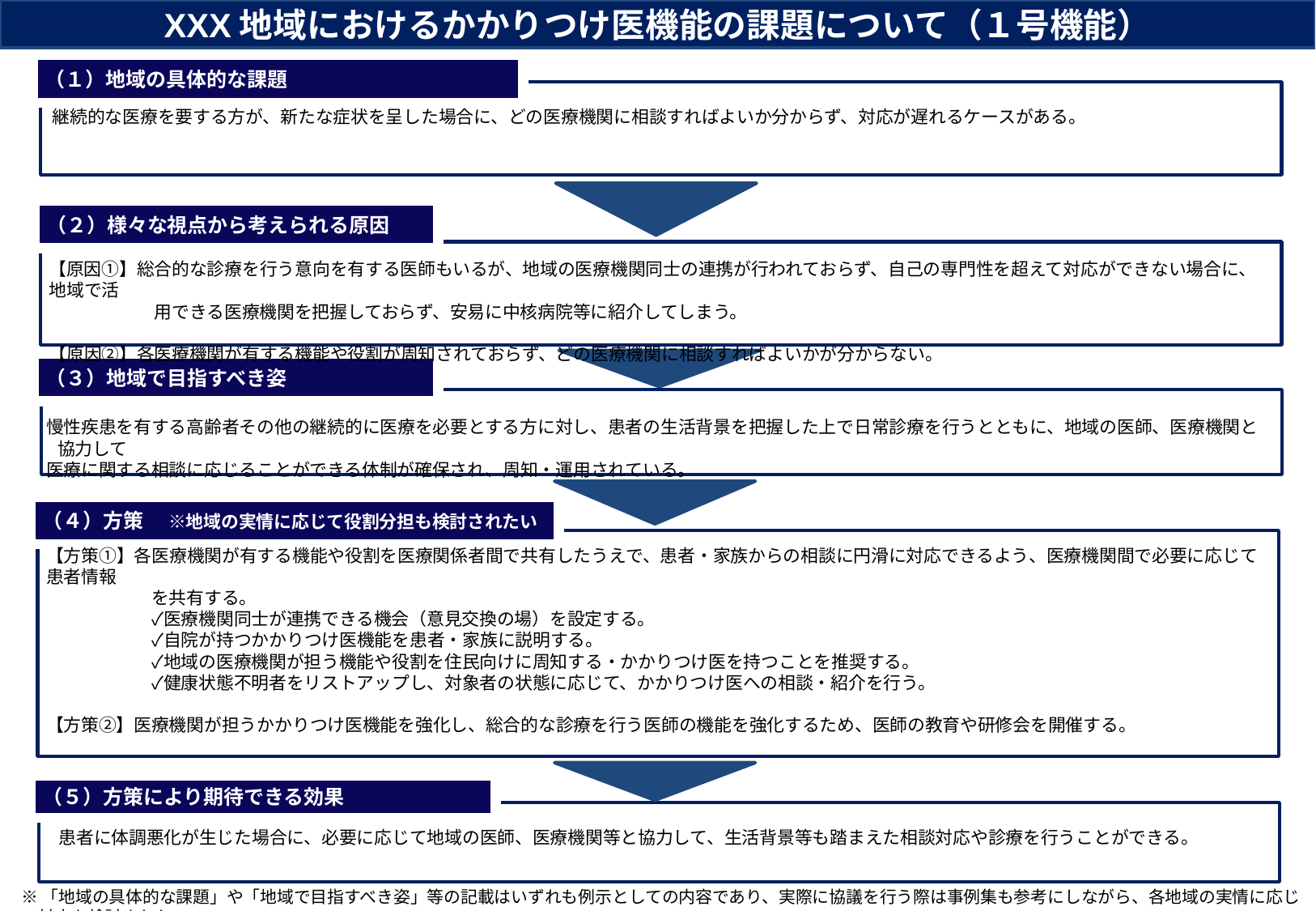

XXX地域におけるかかりつけ医機能の課題について（１号機能）
（１）地域の具体的な課題

継続的な医療を要する方が、新たな症状を呈した場合に、どの医療機関に相談すればよいか分からず、対応が遅れるケースがある。

（２）様々な視点から考えられる原因

【原因①】総合的な診療を行う意向を有する医師もいるが、地域の医療機関同士の連携が行われておらず、自己の専門性を超えて対応ができない場合に、地域で活
　　　　　　用できる医療機関を把握しておらず、安易に中核病院等に紹介してしまう。

【原因②】各医療機関が有する機能や役割が周知されておらず、どの医療機関に相談すればよいかが分からない。

（３）地域で目指すべき姿

慢性疾患を有する高齢者その他の継続的に医療を必要とする方に対し、患者の生活背景を把握した上で日常診療を行うとともに、地域の医師、医療機関と協力して
医療に関する相談に応じることができる体制が確保され、周知・運用されている。

（４）方策　 ※地域の実情に応じて役割分担も検討されたい

【方策①】各医療機関が有する機能や役割を医療関係者間で共有したうえで、患者・家族からの相談に円滑に対応できるよう、医療機関間で必要に応じて患者情報
　　　　　　を共有する。
　　　　　　✓医療機関同士が連携できる機会（意見交換の場）を設定する。
　　　　　　✓自院が持つかかりつけ医機能を患者・家族に説明する。
　　　　　　✓地域の医療機関が担う機能や役割を住民向けに周知する・かかりつけ医を持つことを推奨する。
　　　　　　✓健康状態不明者をリストアップし、対象者の状態に応じて、かかりつけ医への相談・紹介を行う。

【方策②】医療機関が担うかかりつけ医機能を強化し、総合的な診療を行う医師の機能を強化するため、医師の教育や研修会を開催する。

（５）方策により期待できる効果

患者に体調悪化が生じた場合に、必要に応じて地域の医師、医療機関等と協力して、生活背景等も踏まえた相談対応や診療を行うことができる。
※「地域の具体的な課題」や「地域で目指すべき姿」等の記載はいずれも例示としての内容であり、実際に協議を行う際は事例集も参考にしながら、各地域の実情に応じて対応を検討されたい。